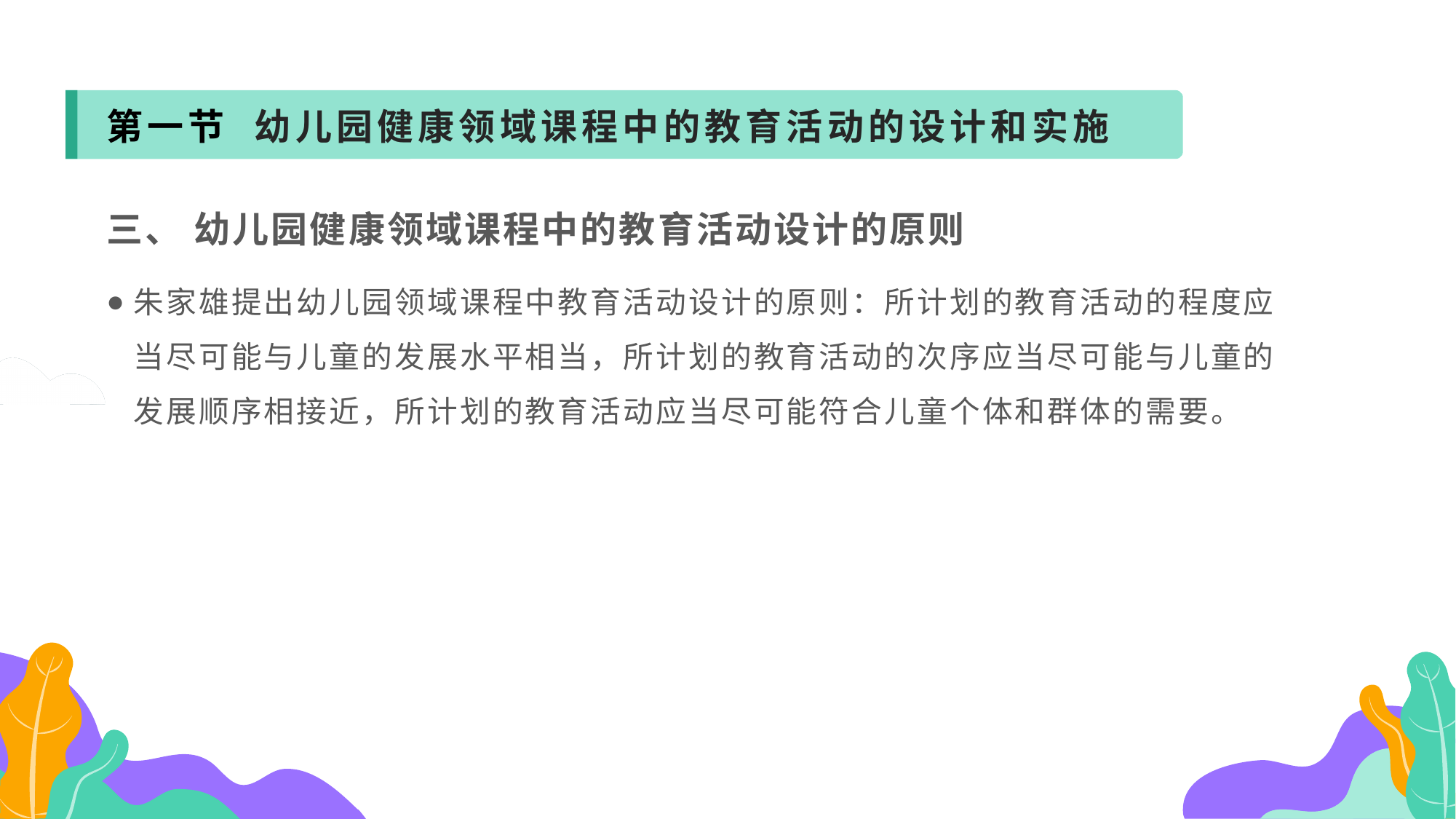

第一节  幼儿园健康领域课程中的教育活动的设计和实施
三、 幼儿园健康领域课程中的教育活动设计的原则
朱家雄提出幼儿园领域课程中教育活动设计的原则：所计划的教育活动的程度应当尽可能与儿童的发展水平相当，所计划的教育活动的次序应当尽可能与儿童的发展顺序相接近，所计划的教育活动应当尽可能符合儿童个体和群体的需要。